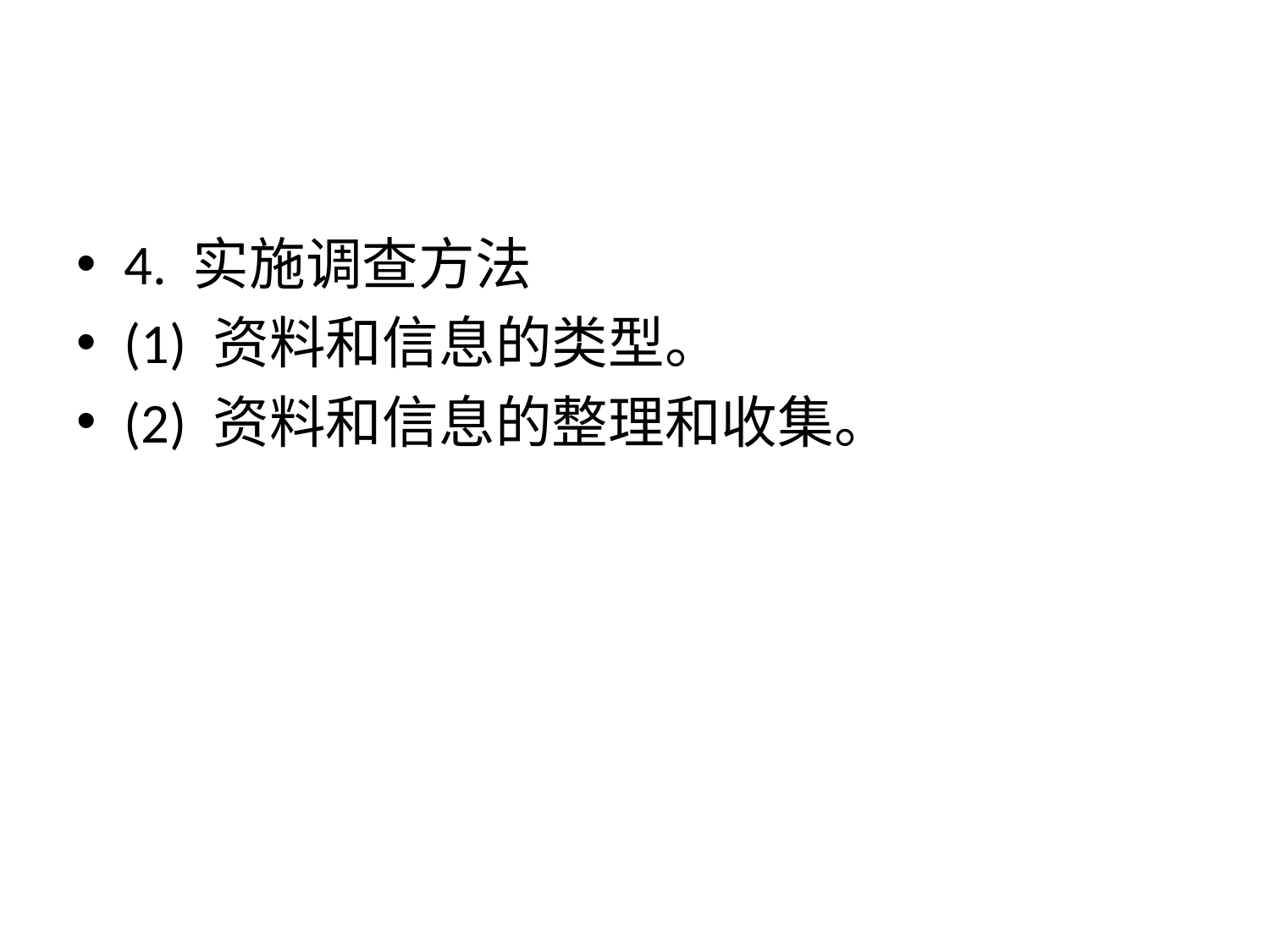

#
4. 实施调查方法
(1) 资料和信息的类型。
(2) 资料和信息的整理和收集。